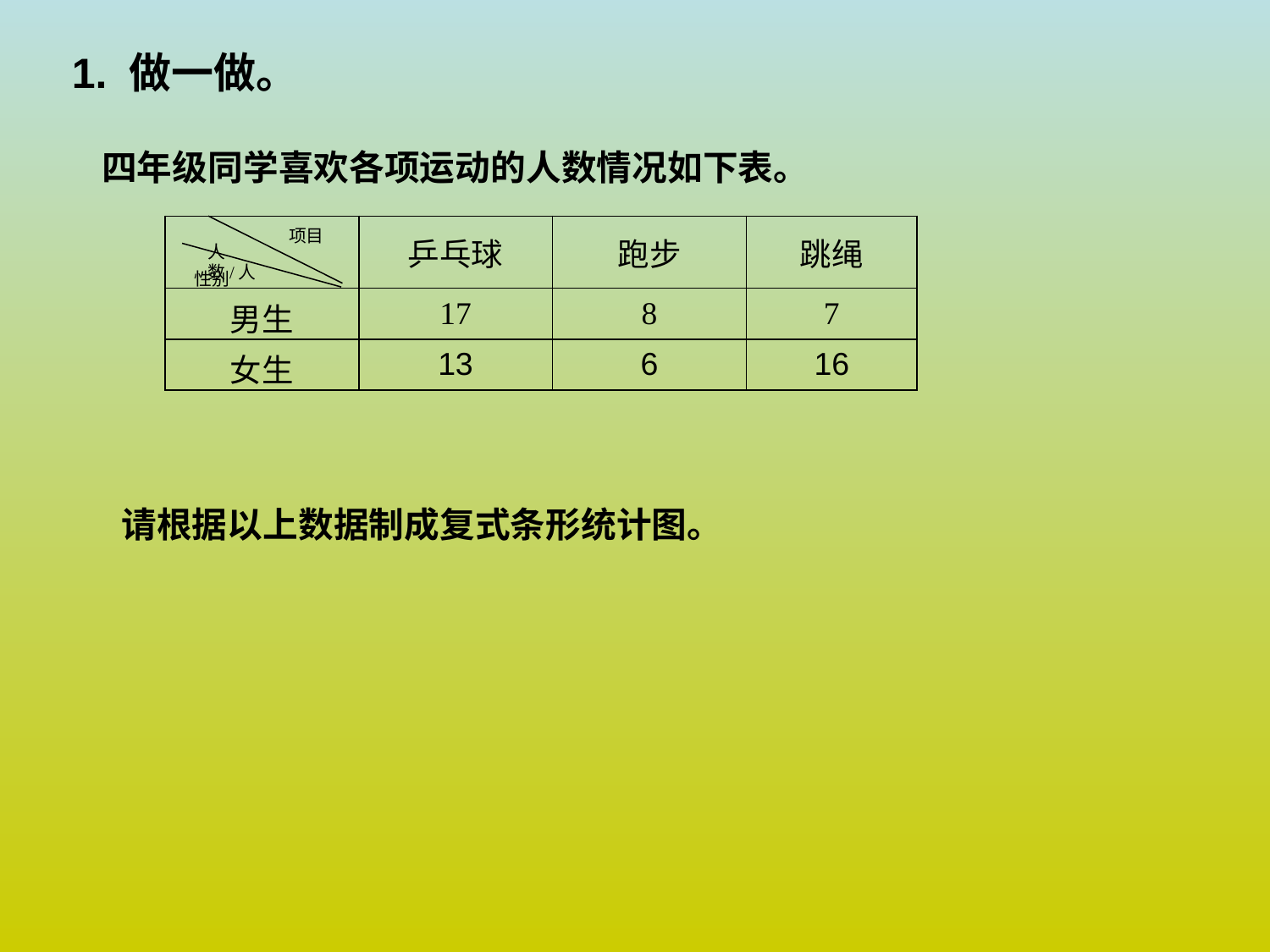

1. 做一做。
四年级同学喜欢各项运动的人数情况如下表。
项目
人数/人
性别
|  | 乒乓球 | 跑步 | 跳绳 |
| --- | --- | --- | --- |
| 男生 | 17 | 8 | 7 |
| 女生 | 13 | 6 | 16 |
请根据以上数据制成复式条形统计图。